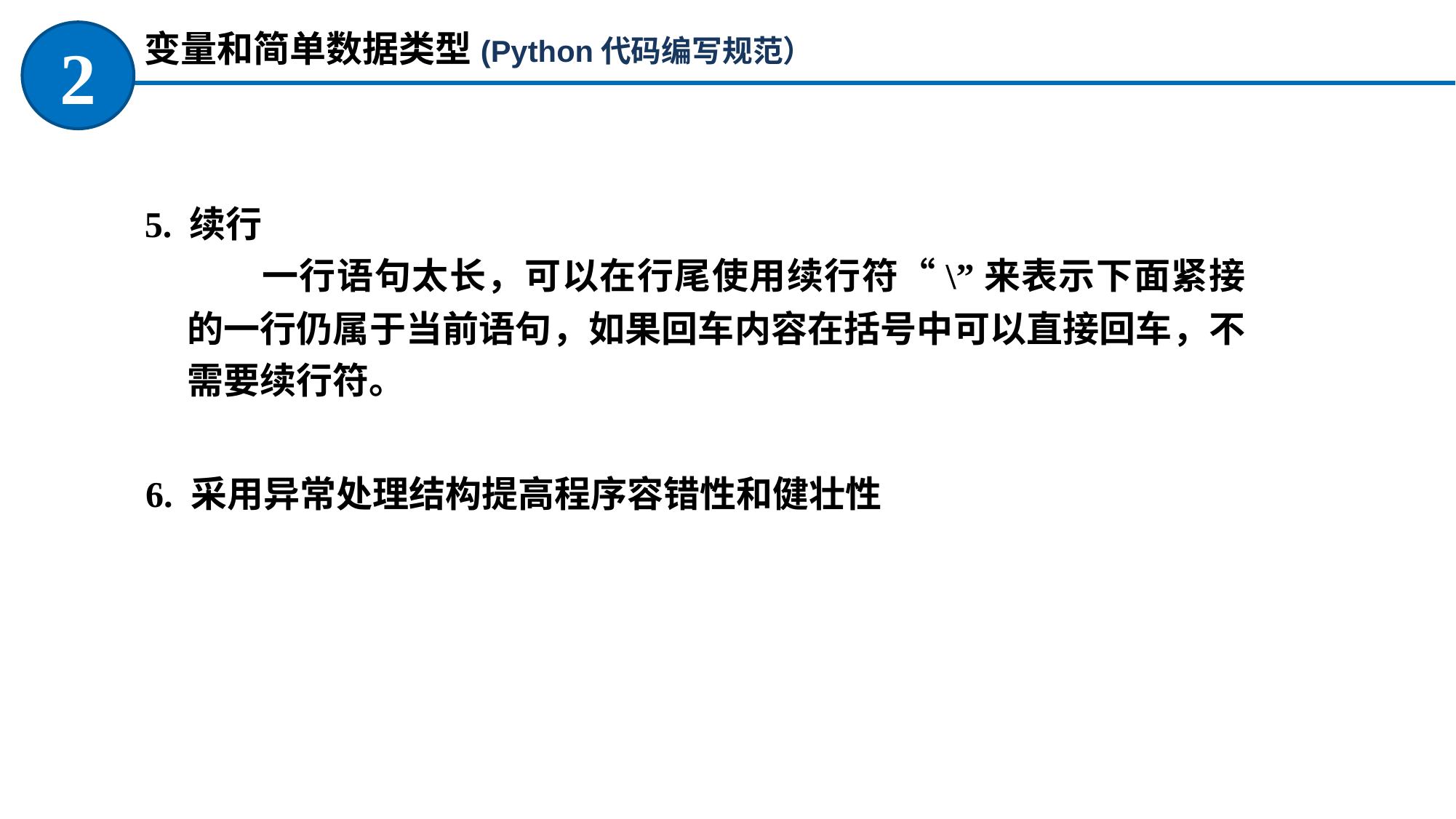

变量和简单数据类型(Python代码编写规范）
2
5. 续行
一行语句太长，可以在行尾使用续行符“\”来表示下面紧接的一行仍属于当前语句，如果回车内容在括号中可以直接回车，不需要续行符。
6. 采用异常处理结构提高程序容错性和健壮性